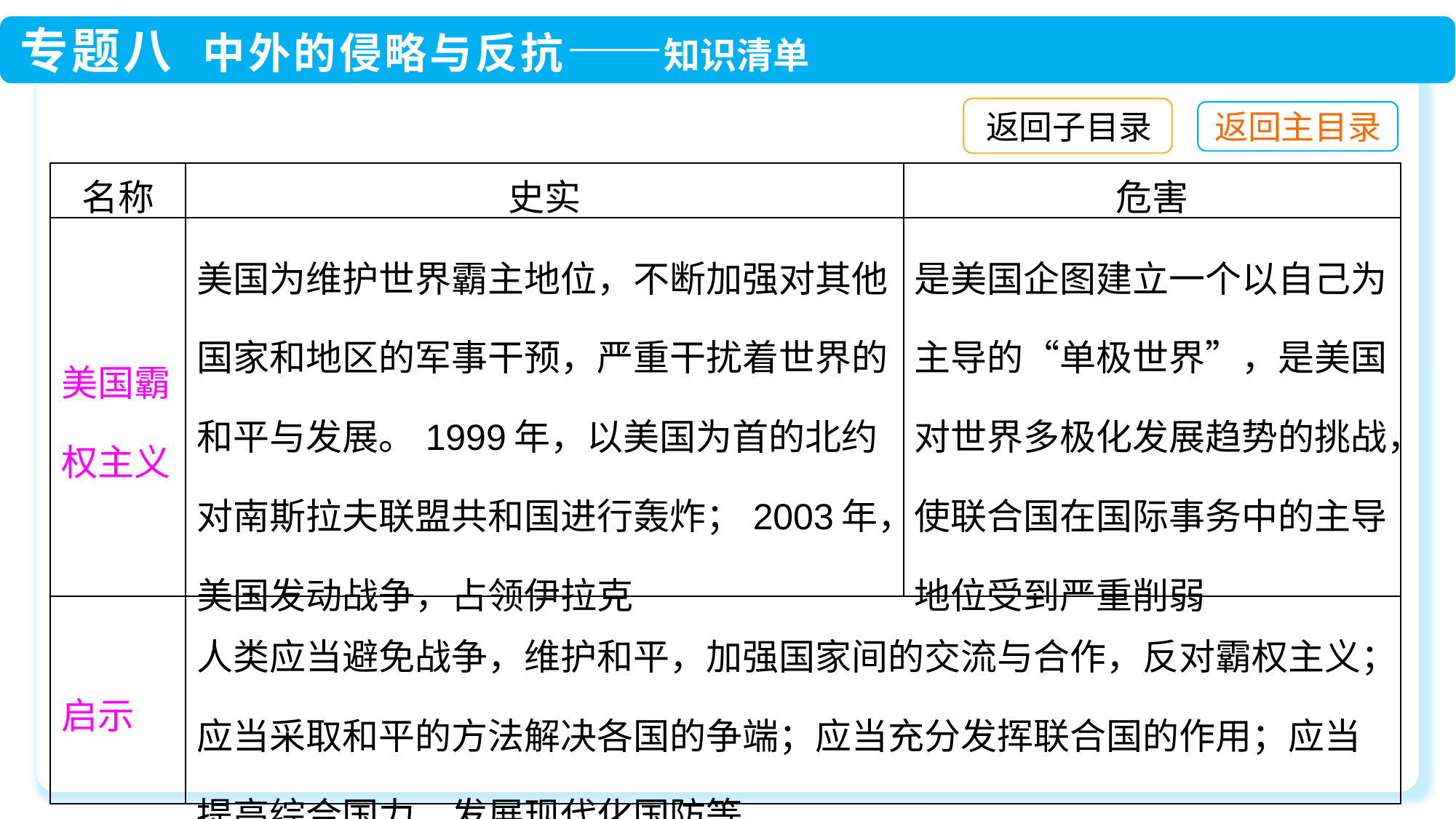

返回子目录
| 名称 | 史实 | 危害 |
| --- | --- | --- |
| 美国霸权主义 | 美国为维护世界霸主地位，不断加强对其他国家和地区的军事干预，严重干扰着世界的和平与发展。1999年，以美国为首的北约对南斯拉夫联盟共和国进行轰炸；2003年，美国发动战争，占领伊拉克 | 是美国企图建立一个以自己为主导的“单极世界”，是美国对世界多极化发展趋势的挑战，使联合国在国际事务中的主导地位受到严重削弱 |
| 启示 | 人类应当避免战争，维护和平，加强国家间的交流与合作，反对霸权主义；应当采取和平的方法解决各国的争端；应当充分发挥联合国的作用；应当提高综合国力，发展现代化国防等 |  |